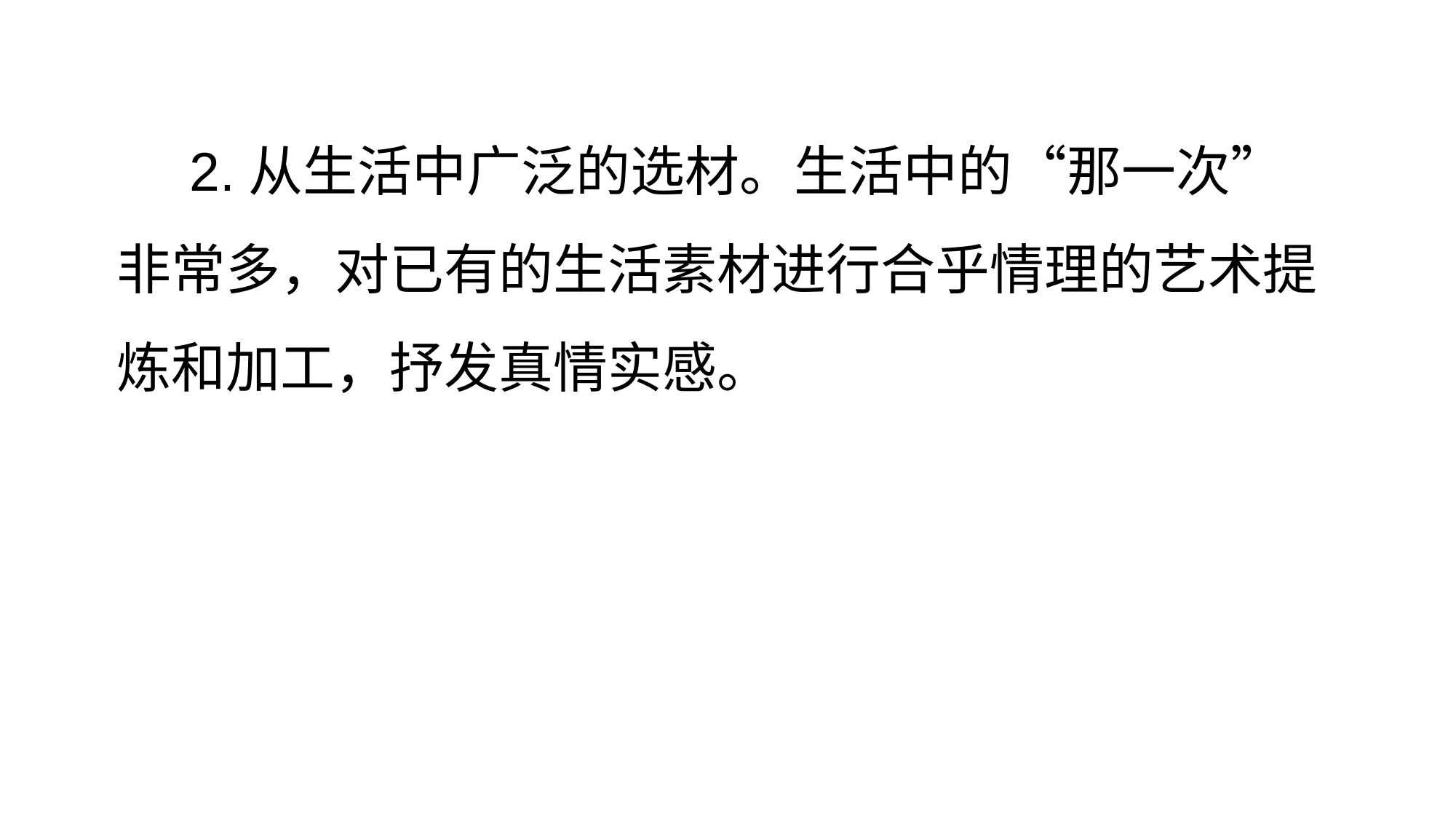

2.从生活中广泛的选材。生活中的“那一次”非常多，对已有的生活素材进行合乎情理的艺术提炼和加工，抒发真情实感。